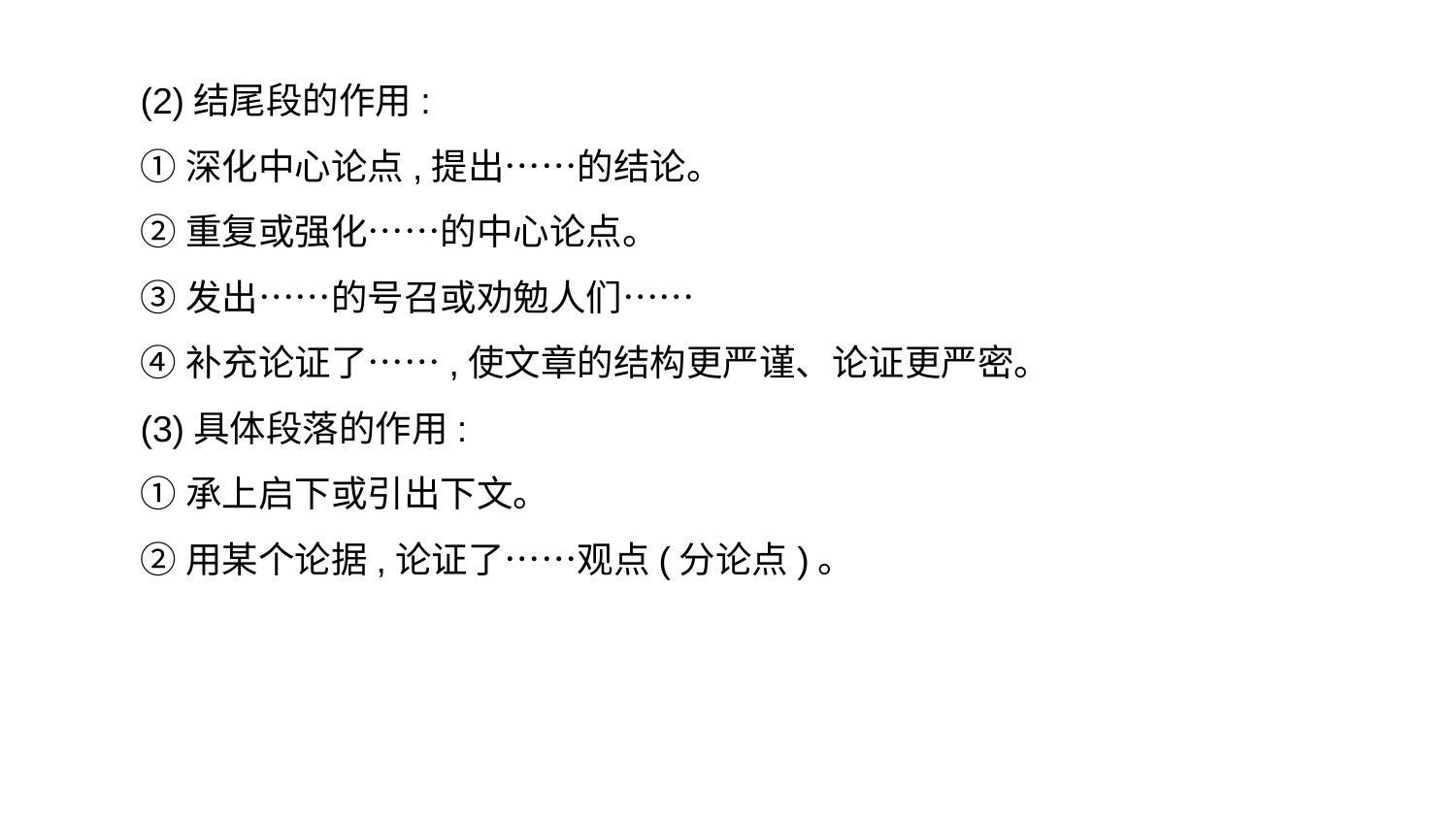

(2)结尾段的作用:
①深化中心论点,提出……的结论。
②重复或强化……的中心论点。
③发出……的号召或劝勉人们……
④补充论证了……,使文章的结构更严谨、论证更严密。
(3)具体段落的作用:
①承上启下或引出下文。
②用某个论据,论证了……观点(分论点)。